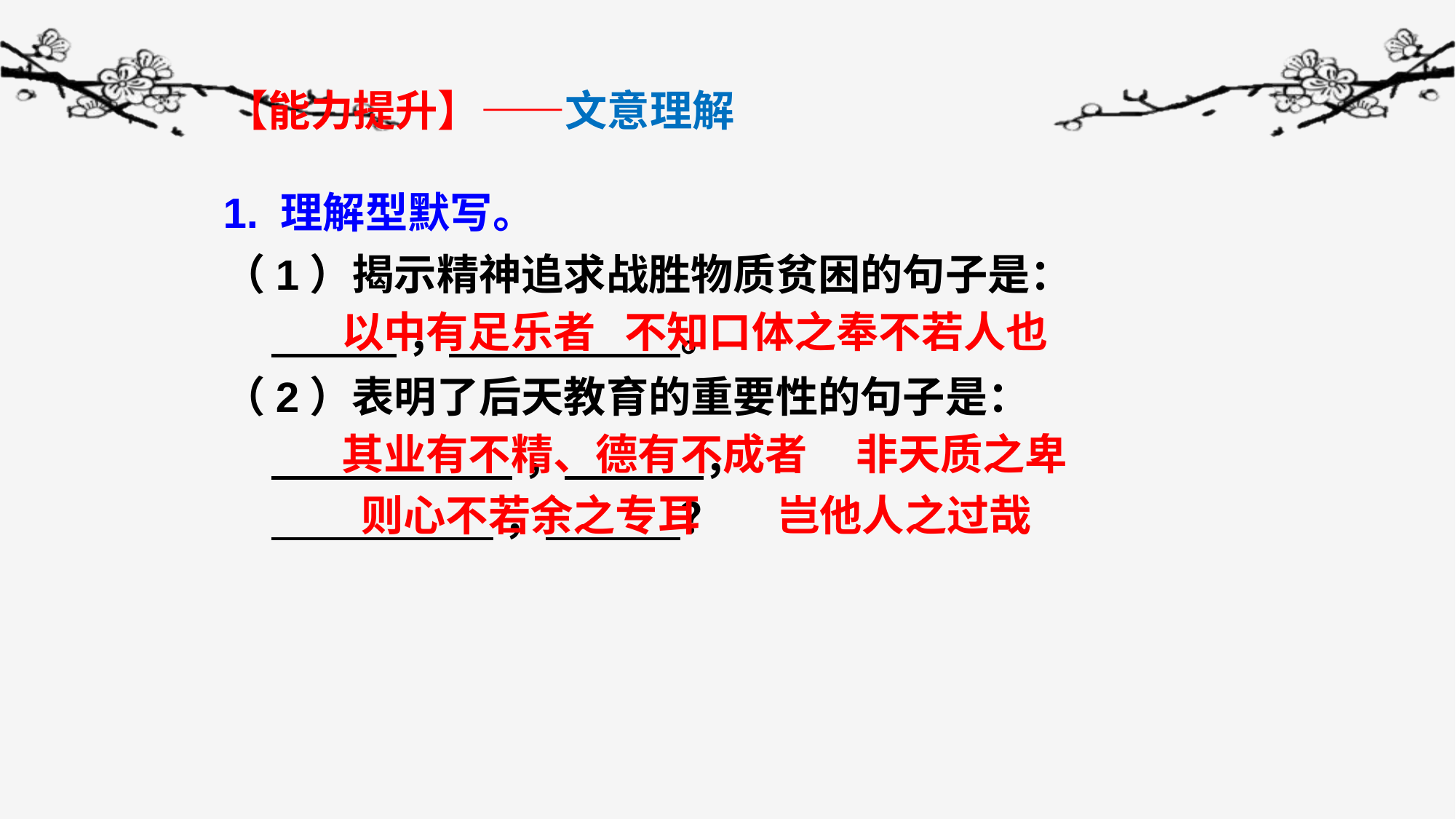

【能力提升】——文意理解
1. 理解型默写。
（1）揭示精神追求战胜物质贫困的句子是：
                  ，                        。
（2）表明了后天教育的重要性的句子是：
                              ，   　       ，
                            ，              ？
以中有足乐者   不知口体之奉不若人也
其业有不精、德有不成者     非天质之卑
 则心不若余之专耳        岂他人之过哉